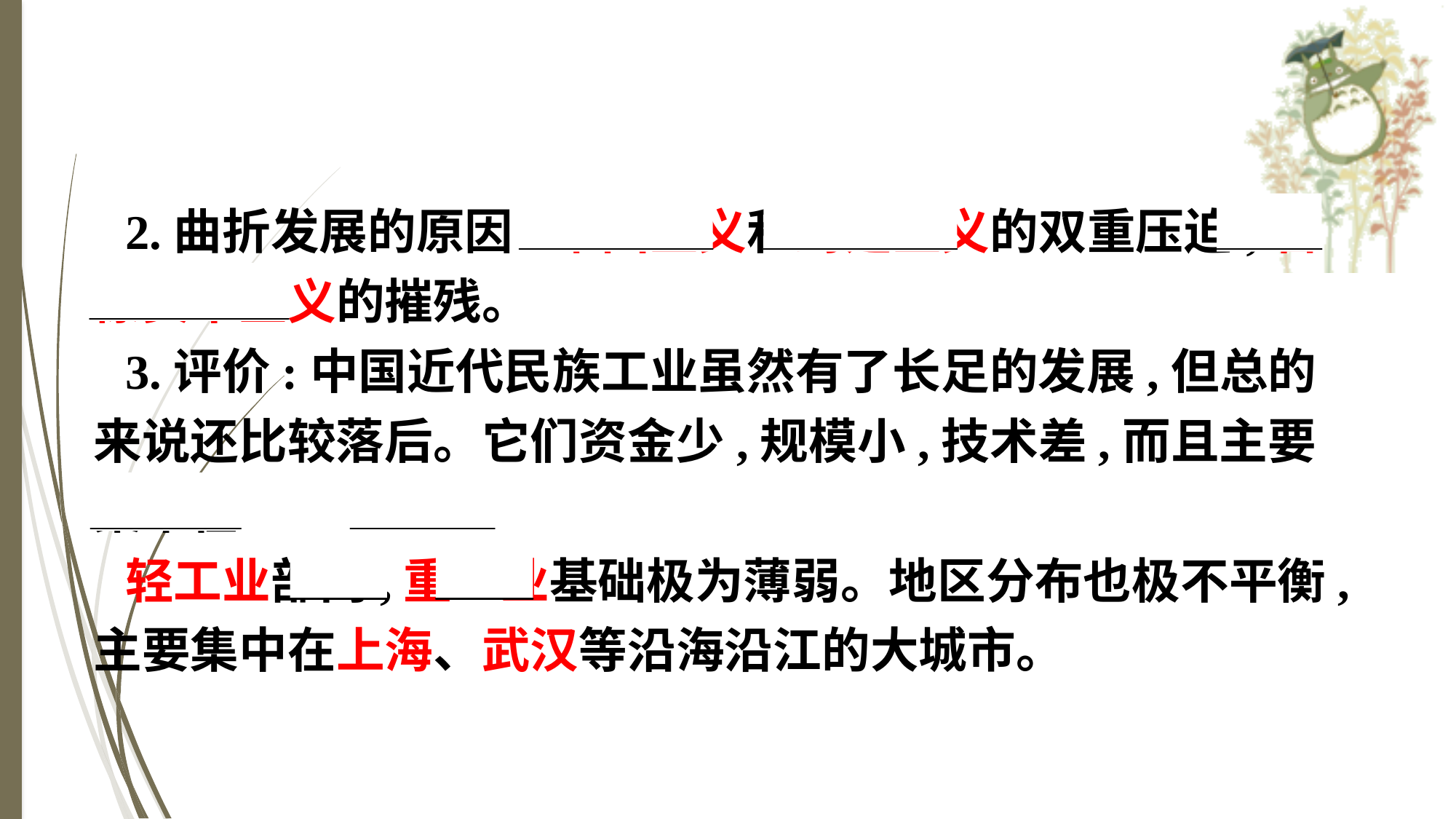

2.曲折发展的原因:帝国主义和封建主义的双重压迫;官僚资本主义的摧残。
3.评价:中国近代民族工业虽然有了长足的发展,但总的来说还比较落后。它们资金少,规模小,技术差,而且主要集中在
轻工业部门,重工业基础极为薄弱。地区分布也极不平衡,主要集中在上海、武汉等沿海沿江的大城市。